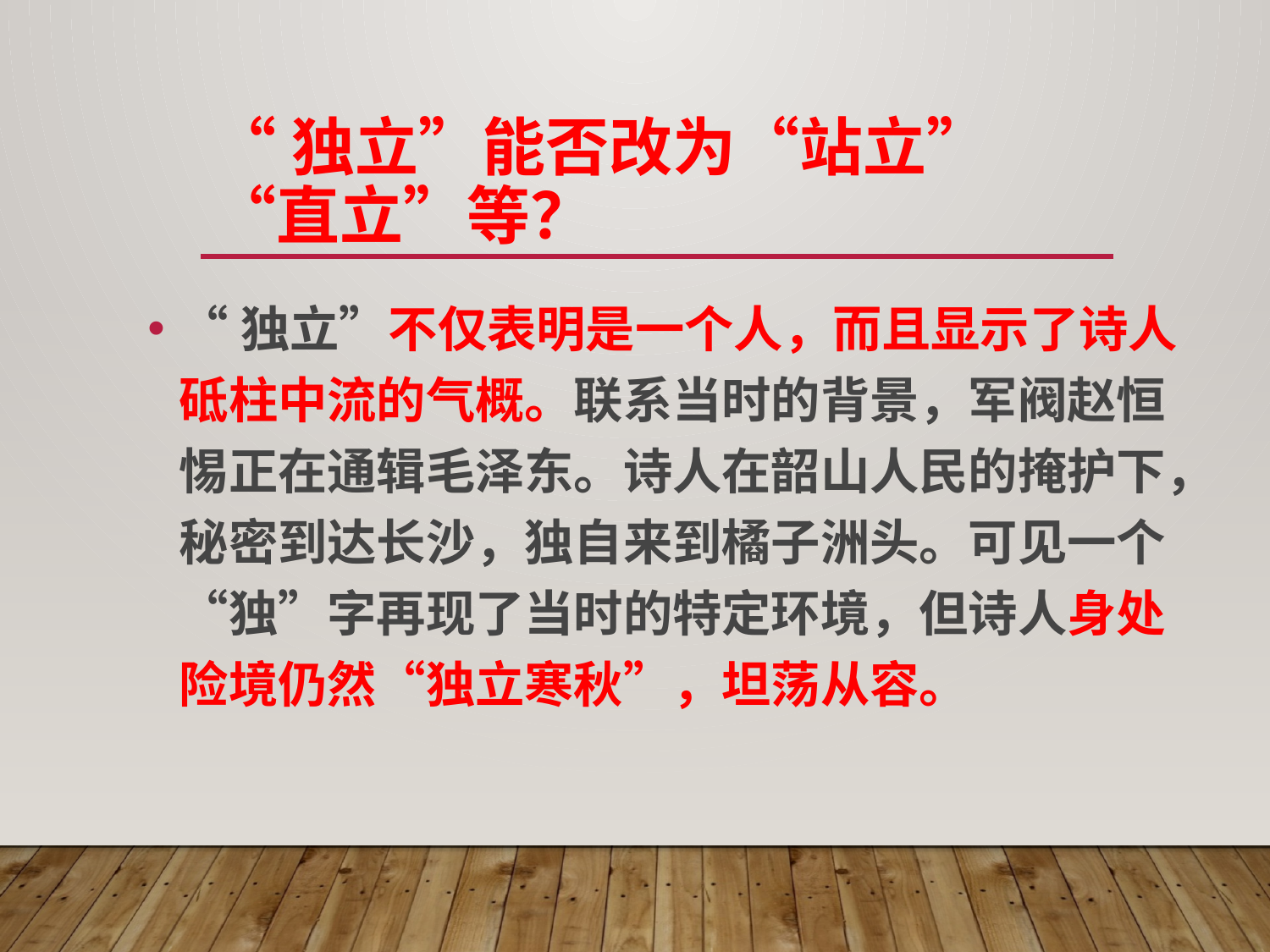

# “独立”能否改为“站立”“直立”等？
“独立”不仅表明是一个人，而且显示了诗人砥柱中流的气概。联系当时的背景，军阀赵恒惕正在通辑毛泽东。诗人在韶山人民的掩护下，秘密到达长沙，独自来到橘子洲头。可见一个“独”字再现了当时的特定环境，但诗人身处险境仍然“独立寒秋”，坦荡从容。